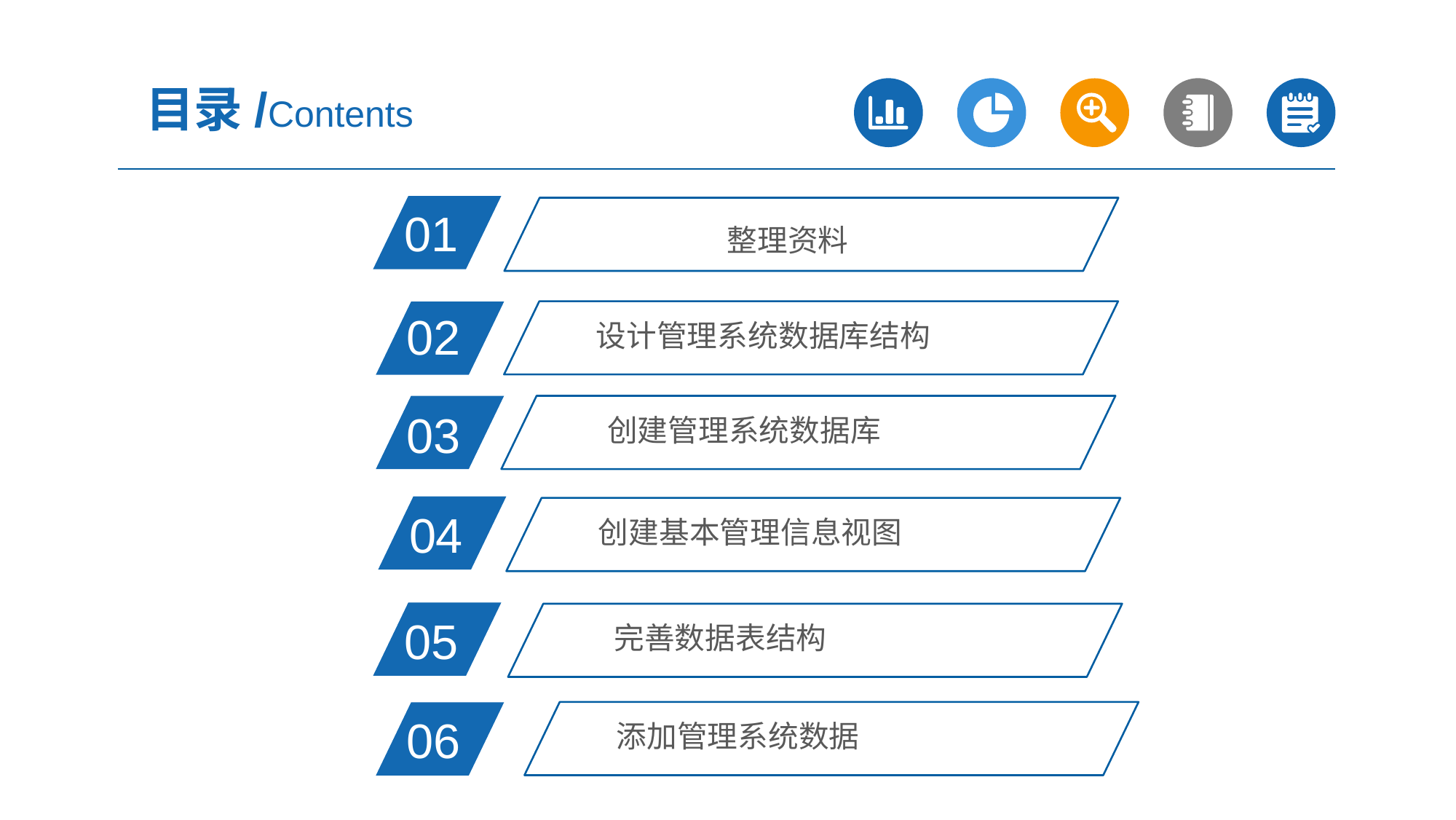

目录/Contents

01

整理资料
02

设计管理系统数据库结构

 创建管理系统数据库

03

04

创建基本管理信息视图

05

 完善数据表结构

添加管理系统数据

06